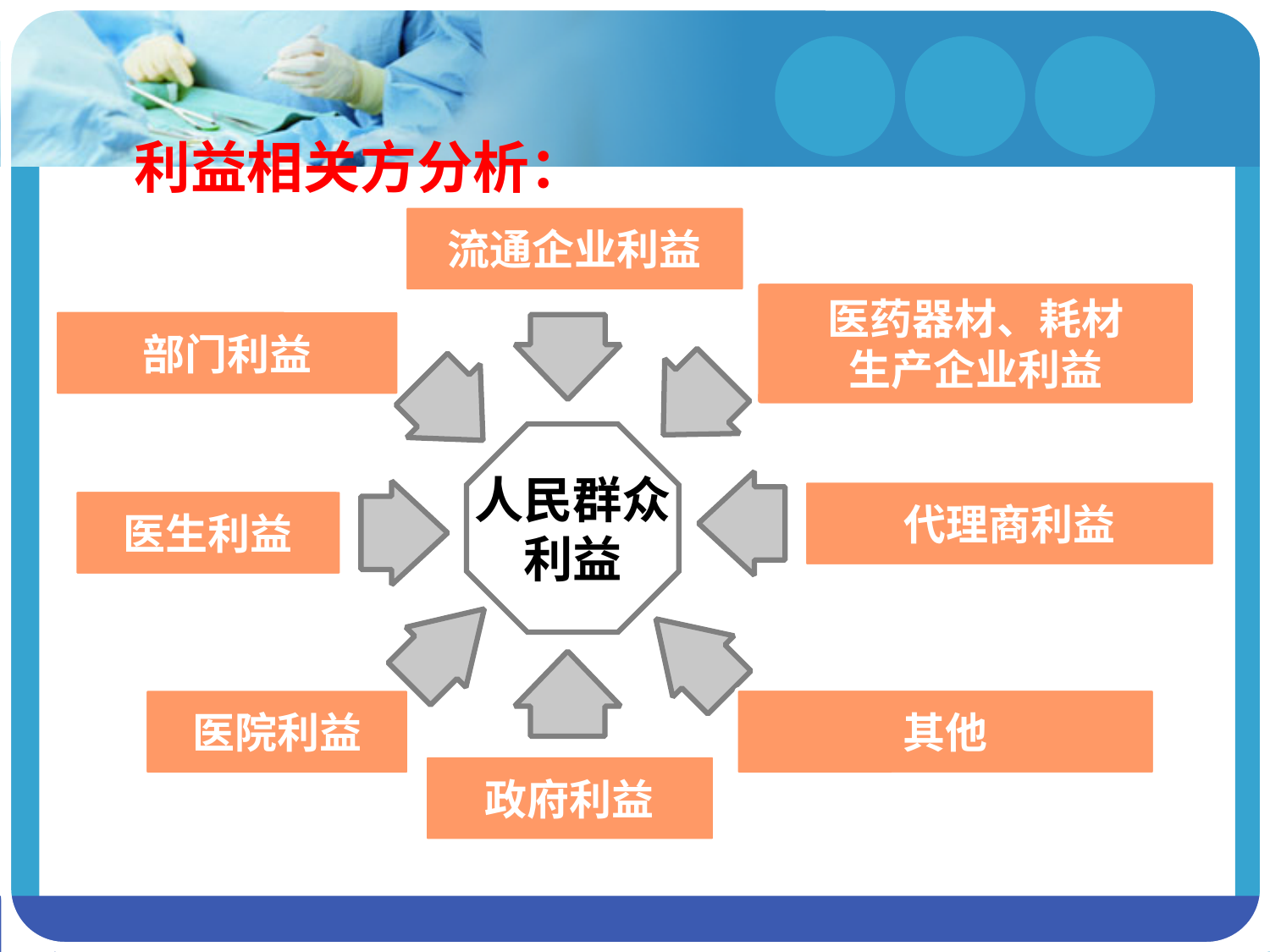

利益相关方分析：
流通企业利益
医药器材、耗材
生产企业利益

部门利益

人民群众
利益

代理商利益
医生利益

其他
医院利益
政府利益